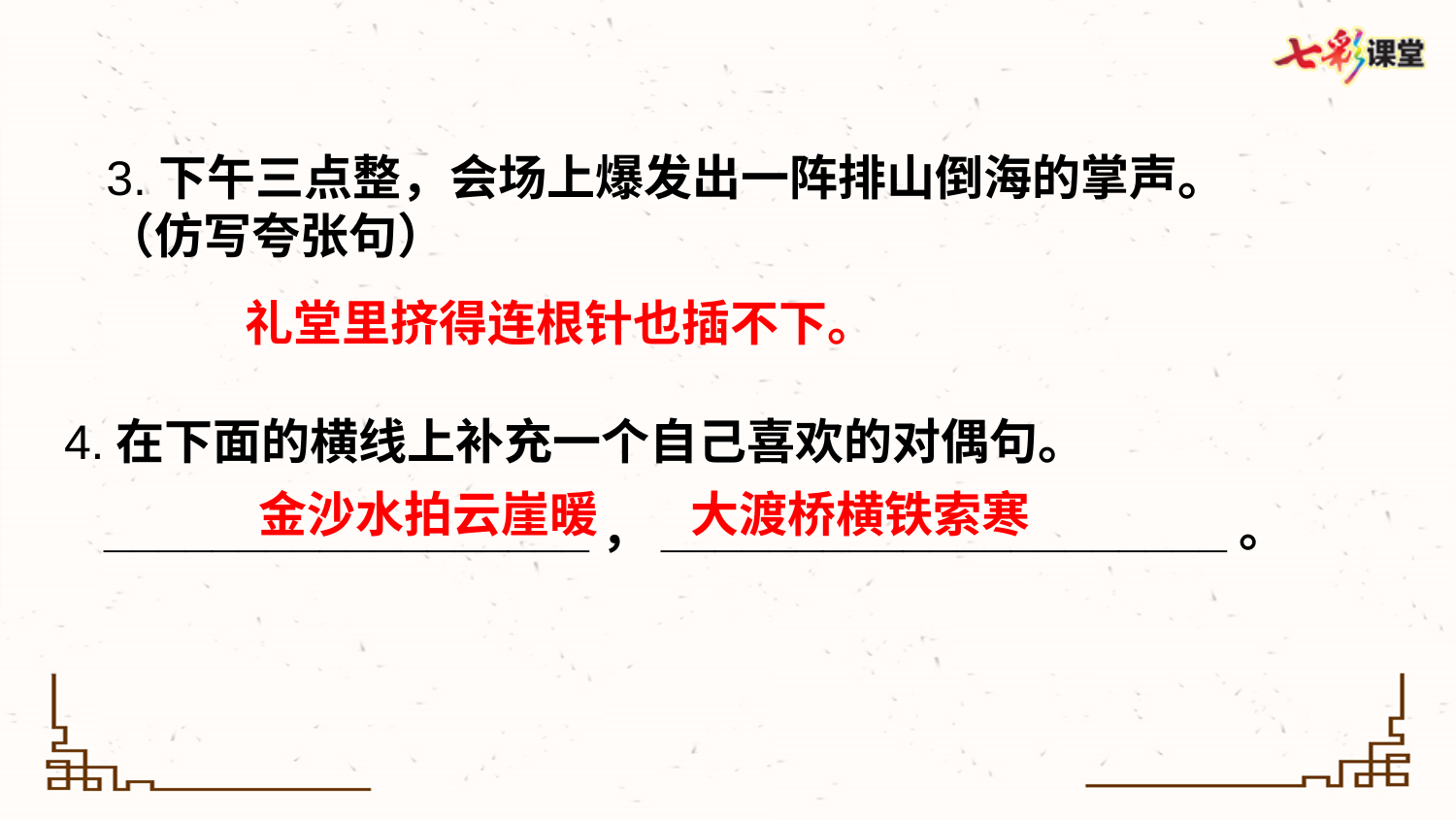

3.下午三点整，会场上爆发出一阵排山倒海的掌声。（仿写夸张句）
礼堂里挤得连根针也插不下。
4.在下面的横线上补充一个自己喜欢的对偶句。
   __________________，_____________________。
金沙水拍云崖暖
大渡桥横铁索寒